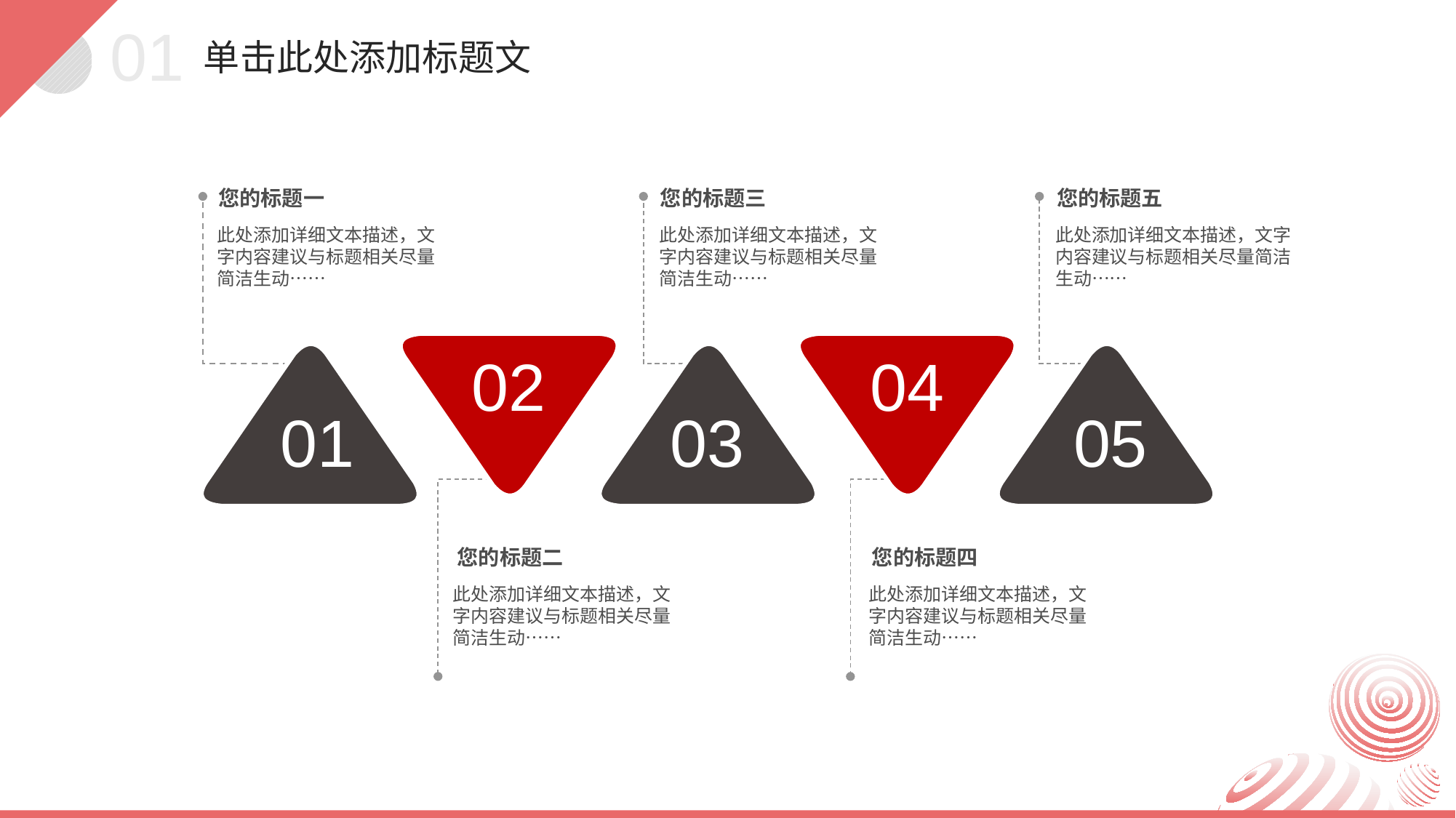

01
单击此处添加标题文
您的标题一
此处添加详细文本描述，文字内容建议与标题相关尽量简洁生动……
您的标题三
此处添加详细文本描述，文字内容建议与标题相关尽量简洁生动……
您的标题五
此处添加详细文本描述，文字内容建议与标题相关尽量简洁生动……

02

04

01

03

05

您的标题二
此处添加详细文本描述，文字内容建议与标题相关尽量简洁生动……
您的标题四
此处添加详细文本描述，文字内容建议与标题相关尽量简洁生动……